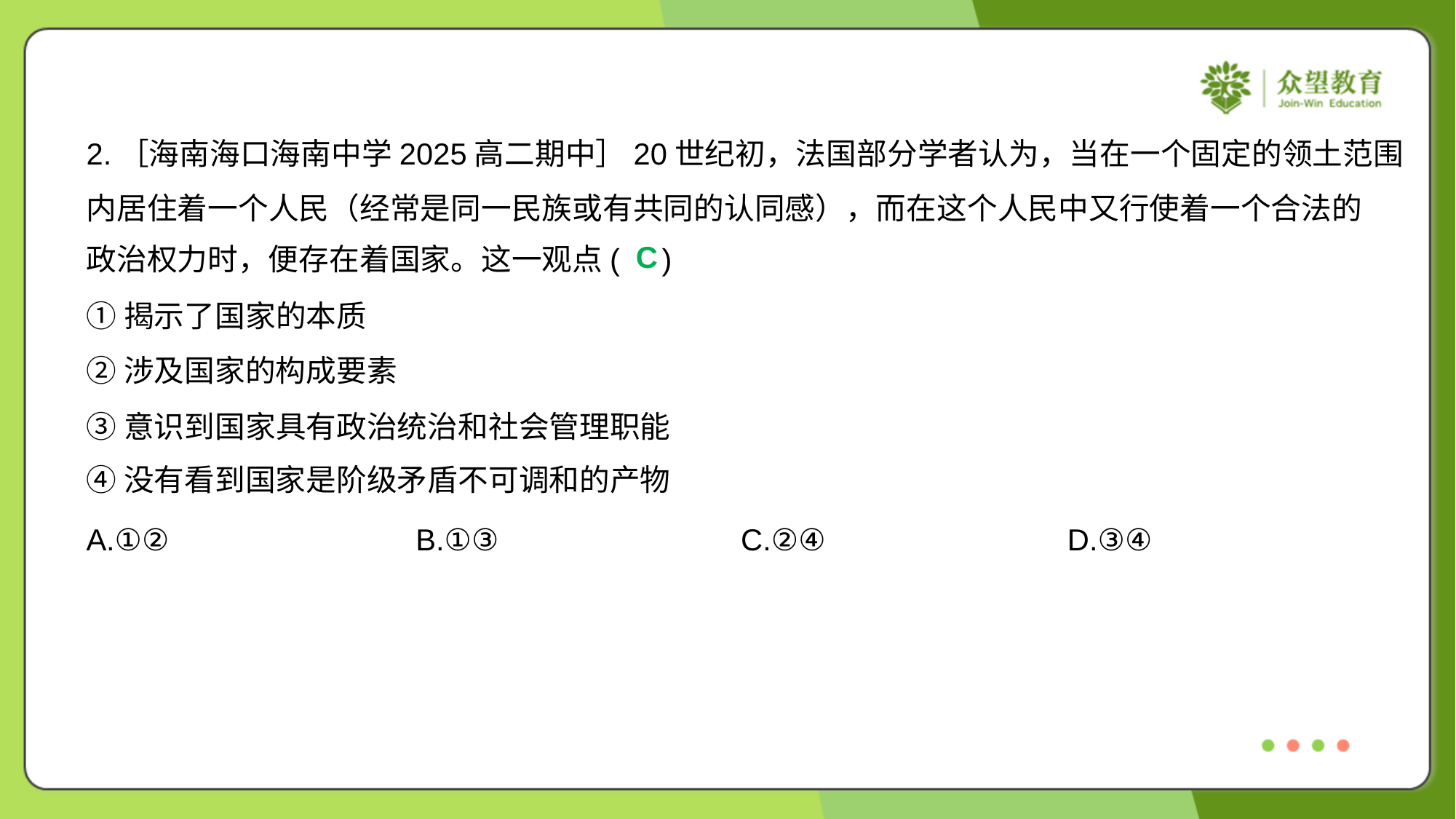

2.［海南海口海南中学2025高二期中］20世纪初，法国部分学者认为，当在一个固定的领土范围
内居住着一个人民（经常是同一民族或有共同的认同感），而在这个人民中又行使着一个合法的
政治权力时，便存在着国家。这一观点(     )
C
①揭示了国家的本质
②涉及国家的构成要素
③意识到国家具有政治统治和社会管理职能
④没有看到国家是阶级矛盾不可调和的产物
A.①②	B.①③	C.②④	D.③④